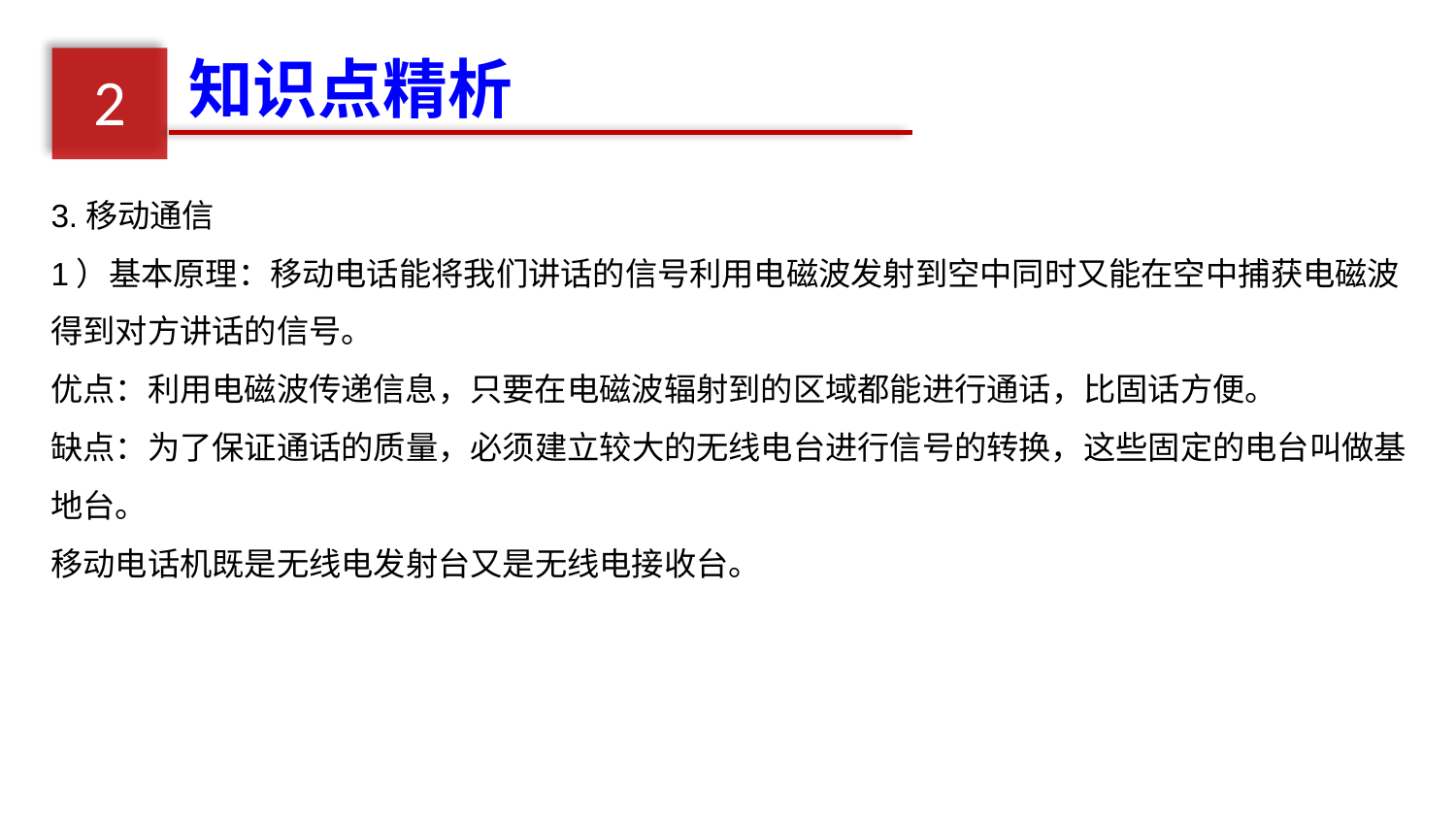

知识点精析

2
3.移动通信
1）基本原理：移动电话能将我们讲话的信号利用电磁波发射到空中同时又能在空中捕获电磁波得到对方讲话的信号。
优点：利用电磁波传递信息，只要在电磁波辐射到的区域都能进行通话，比固话方便。
缺点：为了保证通话的质量，必须建立较大的无线电台进行信号的转换，这些固定的电台叫做基地台。
移动电话机既是无线电发射台又是无线电接收台。